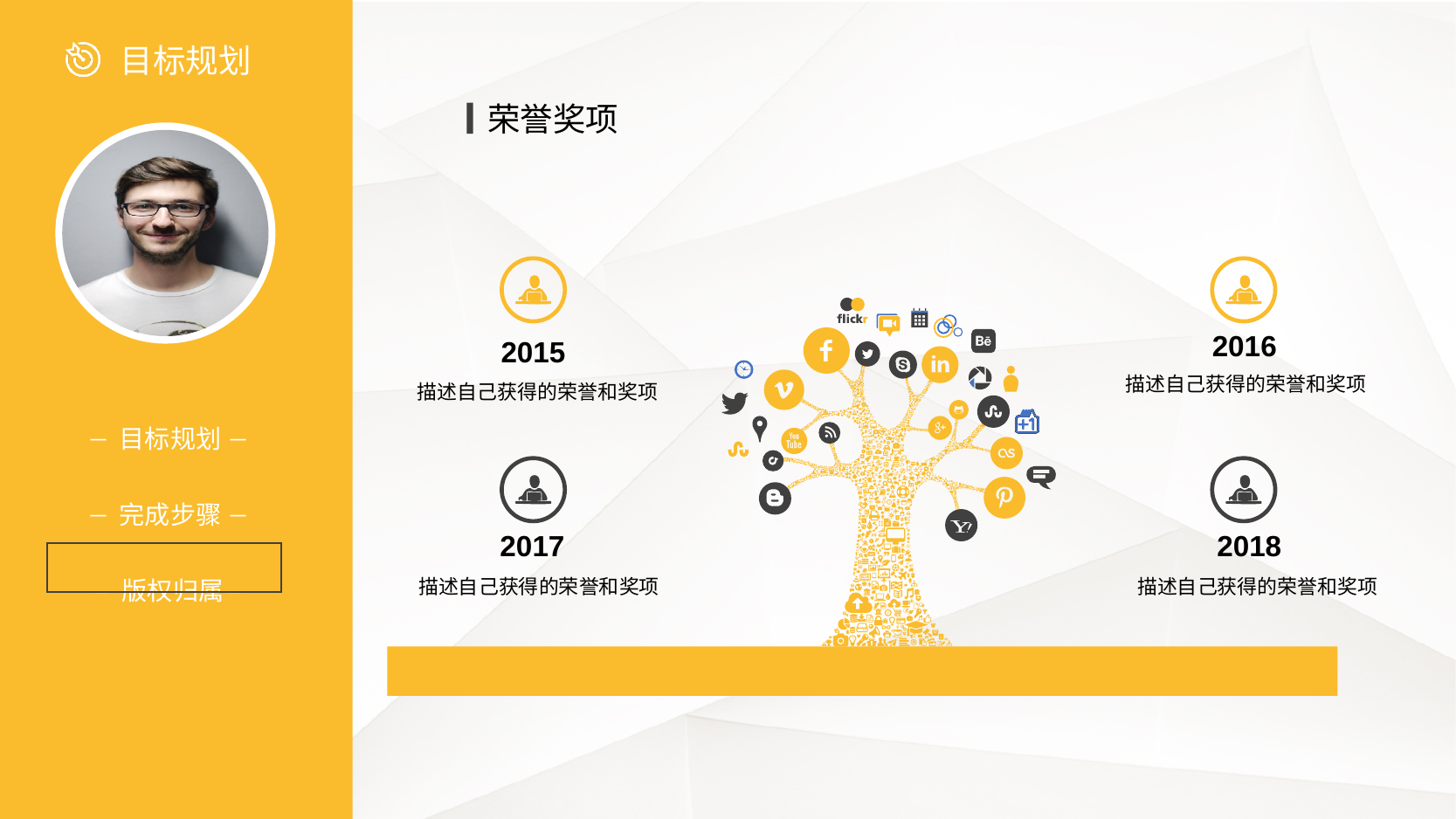

荣誉奖项

2016
描述自己获得的荣誉和奖项
2015
描述自己获得的荣誉和奖项

2017
描述自己获得的荣誉和奖项
2018
描述自己获得的荣誉和奖项